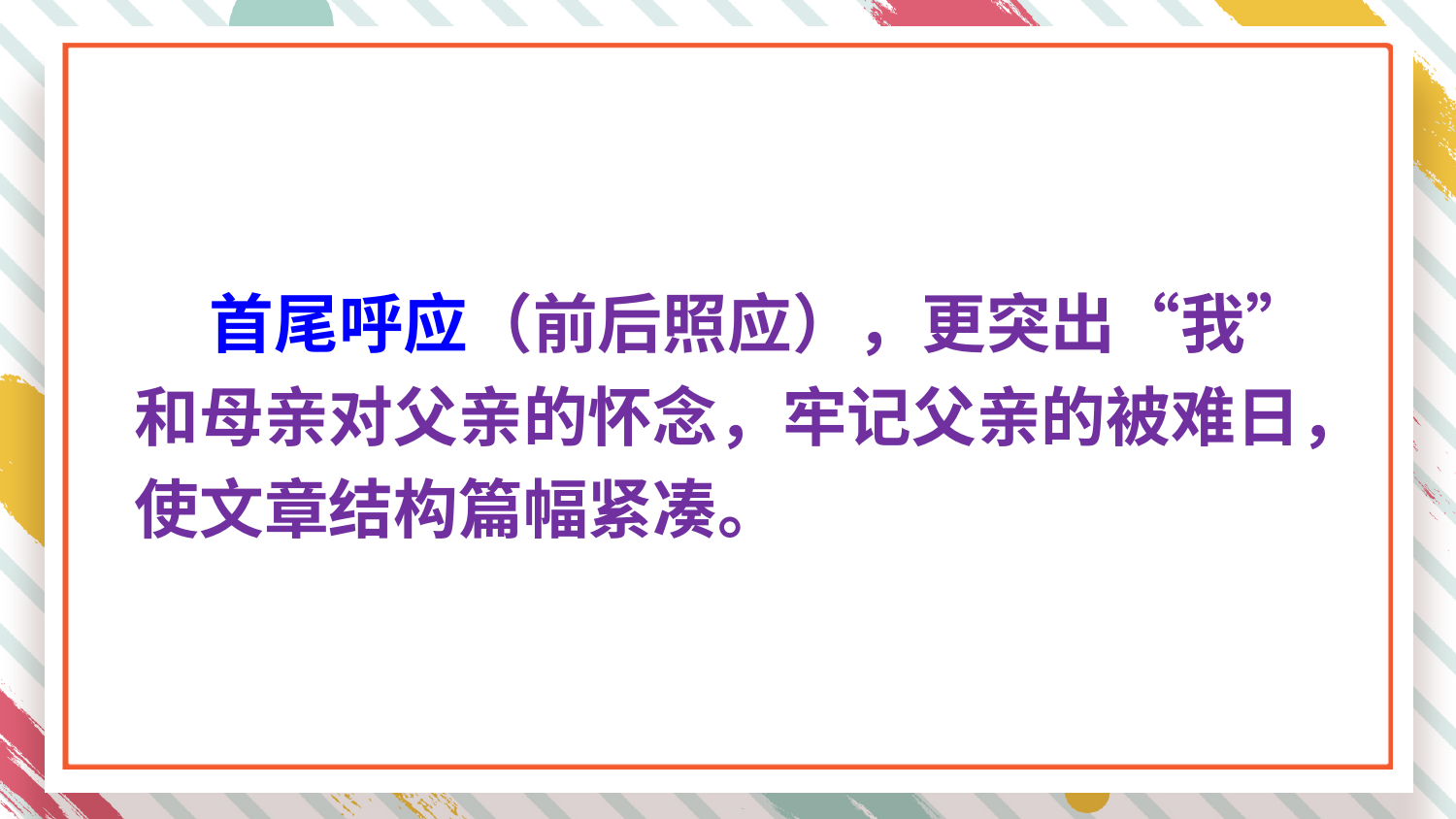

首尾呼应（前后照应），更突出“我”和母亲对父亲的怀念，牢记父亲的被难日，使文章结构篇幅紧凑。